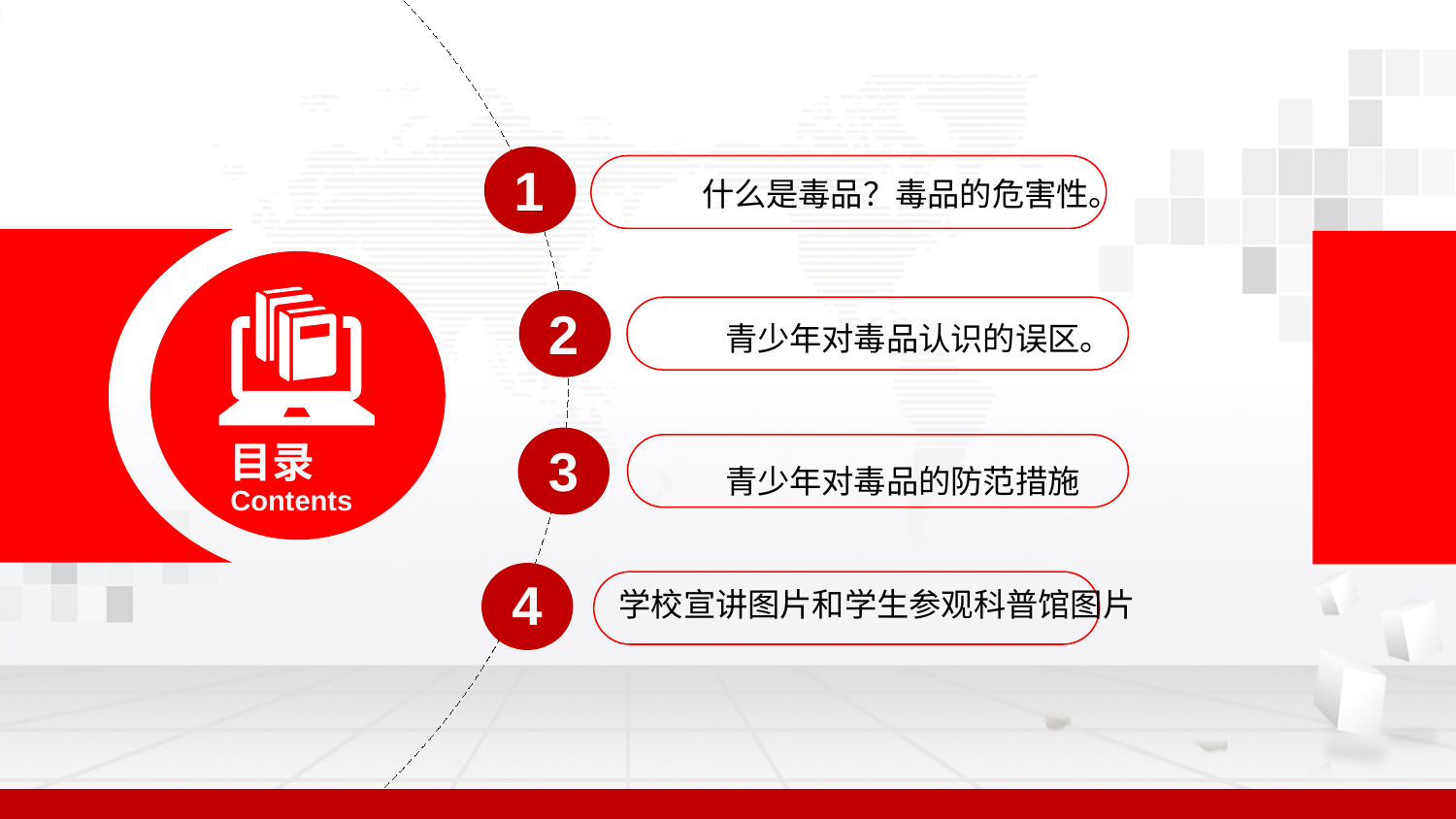

1

什么是毒品？毒品的危害性。

2

青少年对毒品认识的误区。

目录
3

青少年对毒品的防范措施
Contents

4

学校宣讲图片和学生参观科普馆图片